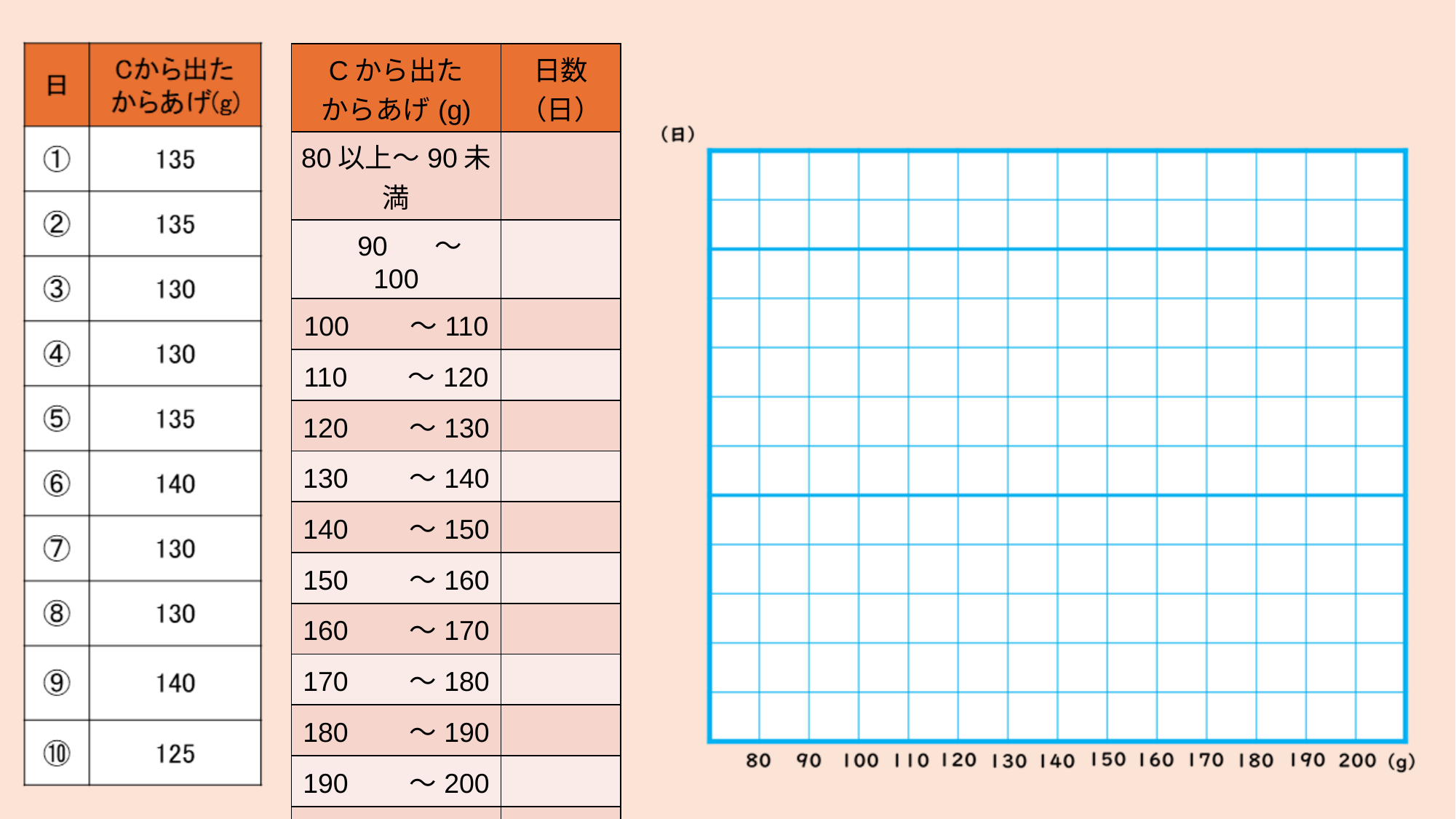

| Cから出た からあげ(g) | 日数 （日） |
| --- | --- |
| 80以上～90未満 |  |
| 90 　 ～100 |  |
| 100　　～110 |  |
| 110　　～120 |  |
| 120　　～130 |  |
| 130　　～140 |  |
| 140　　～150 |  |
| 150　　～160 |  |
| 160　　～170 |  |
| 170　　～180 |  |
| 180　　～190 |  |
| 190　　～200 |  |
| 合計 |  |